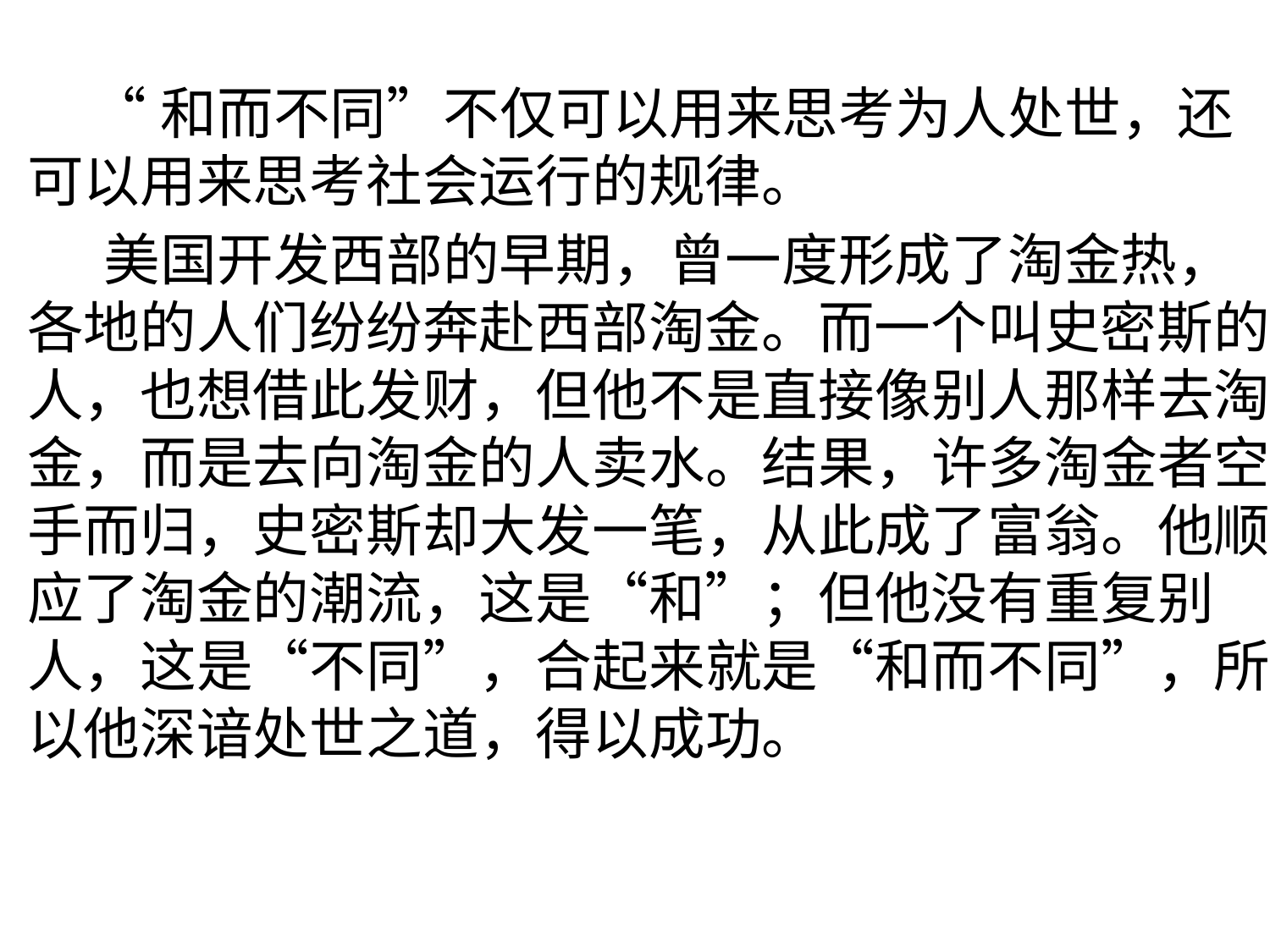

“和而不同”不仅可以用来思考为人处世，还可以用来思考社会运行的规律。
     美国开发西部的早期，曾一度形成了淘金热，各地的人们纷纷奔赴西部淘金。而一个叫史密斯的人，也想借此发财，但他不是直接像别人那样去淘金，而是去向淘金的人卖水。结果，许多淘金者空手而归，史密斯却大发一笔，从此成了富翁。他顺应了淘金的潮流，这是“和”；但他没有重复别人，这是“不同”，合起来就是“和而不同”，所以他深谙处世之道，得以成功。